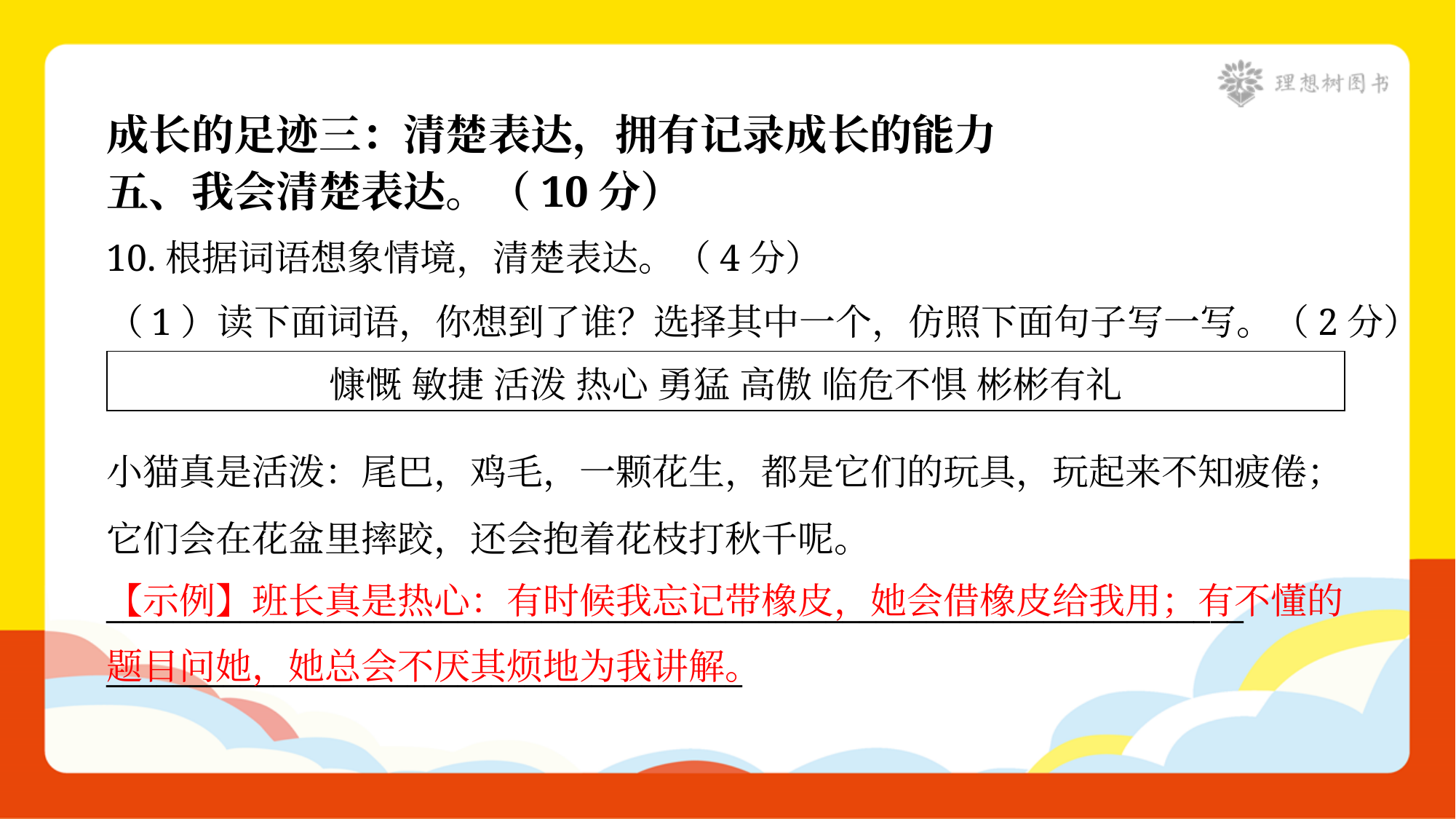

成长的足迹三：清楚表达，拥有记录成长的能力
五、我会清楚表达。（10分）
10.根据词语想象情境，清楚表达。（4分）
（1）读下面词语，你想到了谁？选择其中一个，仿照下面句子写一写。（2分）
| 慷慨 敏捷 活泼 热心 勇猛 高傲 临危不惧 彬彬有礼 |
| --- |
小猫真是活泼：尾巴，鸡毛，一颗花生，都是它们的玩具，玩起来不知疲倦；
它们会在花盆里摔跤，还会抱着花枝打秋千呢。
____________________________________________________________________
______________________________________
【示例】班长真是热心：有时候我忘记带橡皮，她会借橡皮给我用；有不懂的题目问她，她总会不厌其烦地为我讲解。